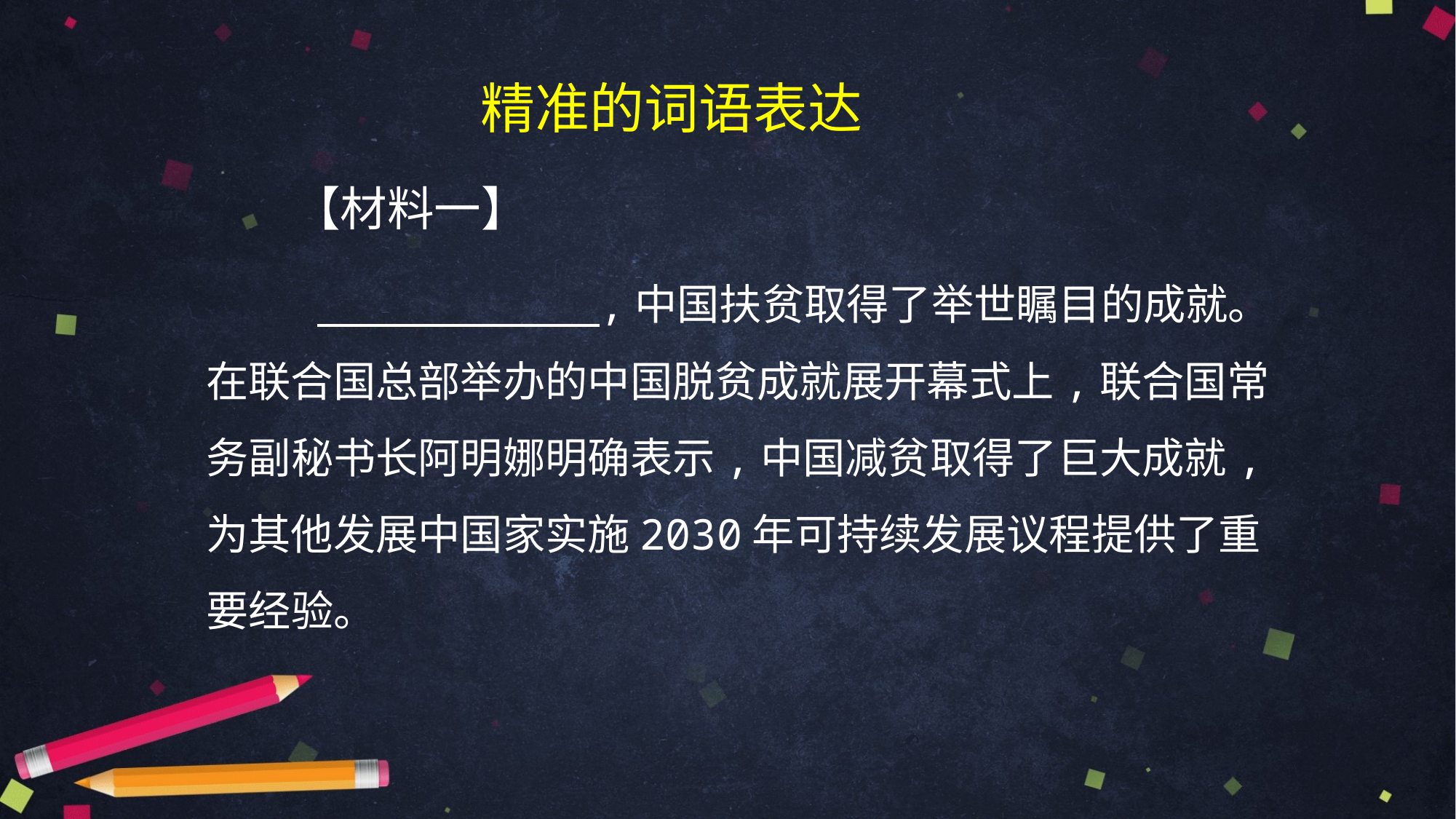

精准的词语表达
  【材料一】
            ,中国扶贫取得了举世瞩目的成就。在联合国总部举办的中国脱贫成就展开幕式上,联合国常务副秘书长阿明娜明确表示,中国减贫取得了巨大成就,为其他发展中国家实施2030年可持续发展议程提供了重要经验。